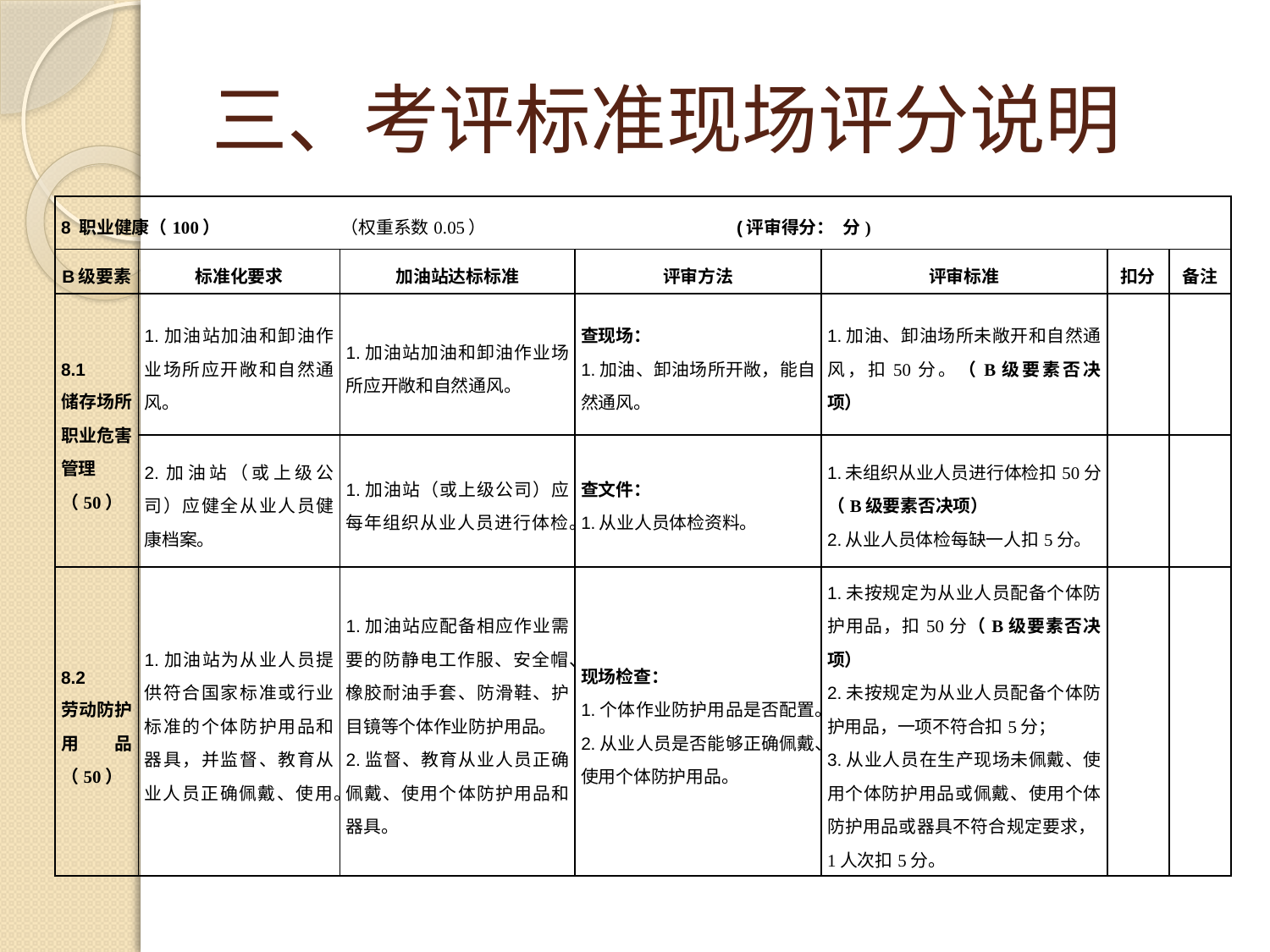

# 三、考评标准现场评分说明
| 8 职业健康（100） （权重系数0.05） (评审得分： 分) |  |  |  |  |  |  |
| --- | --- | --- | --- | --- | --- | --- |
| B级要素 | 标准化要求 | 加油站达标标准 | 评审方法 | 评审标准 | 扣分 | 备注 |
| 8.1 储存场所职业危害管理 （50） | 1.加油站加油和卸油作业场所应开敞和自然通风。 | 1.加油站加油和卸油作业场所应开敞和自然通风。 | 查现场： 1.加油、卸油场所开敞，能自然通风。 | 1.加油、卸油场所未敞开和自然通风，扣50分。（B级要素否决项） |  |  |
|  | 2.加油站（或上级公司）应健全从业人员健康档案。 | 1.加油站（或上级公司）应每年组织从业人员进行体检。 | 查文件： 1.从业人员体检资料。 | 1.未组织从业人员进行体检扣50分（B级要素否决项） 2.从业人员体检每缺一人扣5分。 |  |  |
| 8.2 劳动防护用品（50） | 1.加油站为从业人员提供符合国家标准或行业标准的个体防护用品和器具，并监督、教育从业人员正确佩戴、使用。 | 1.加油站应配备相应作业需要的防静电工作服、安全帽、橡胶耐油手套、防滑鞋、护目镜等个体作业防护用品。 2.监督、教育从业人员正确佩戴、使用个体防护用品和器具。 | 现场检查： 1.个体作业防护用品是否配置。 2.从业人员是否能够正确佩戴、使用个体防护用品。 | 1.未按规定为从业人员配备个体防护用品，扣50分（B级要素否决项） 2.未按规定为从业人员配备个体防护用品，一项不符合扣5分； 3.从业人员在生产现场未佩戴、使用个体防护用品或佩戴、使用个体防护用品或器具不符合规定要求，1人次扣5分。 |  |  |